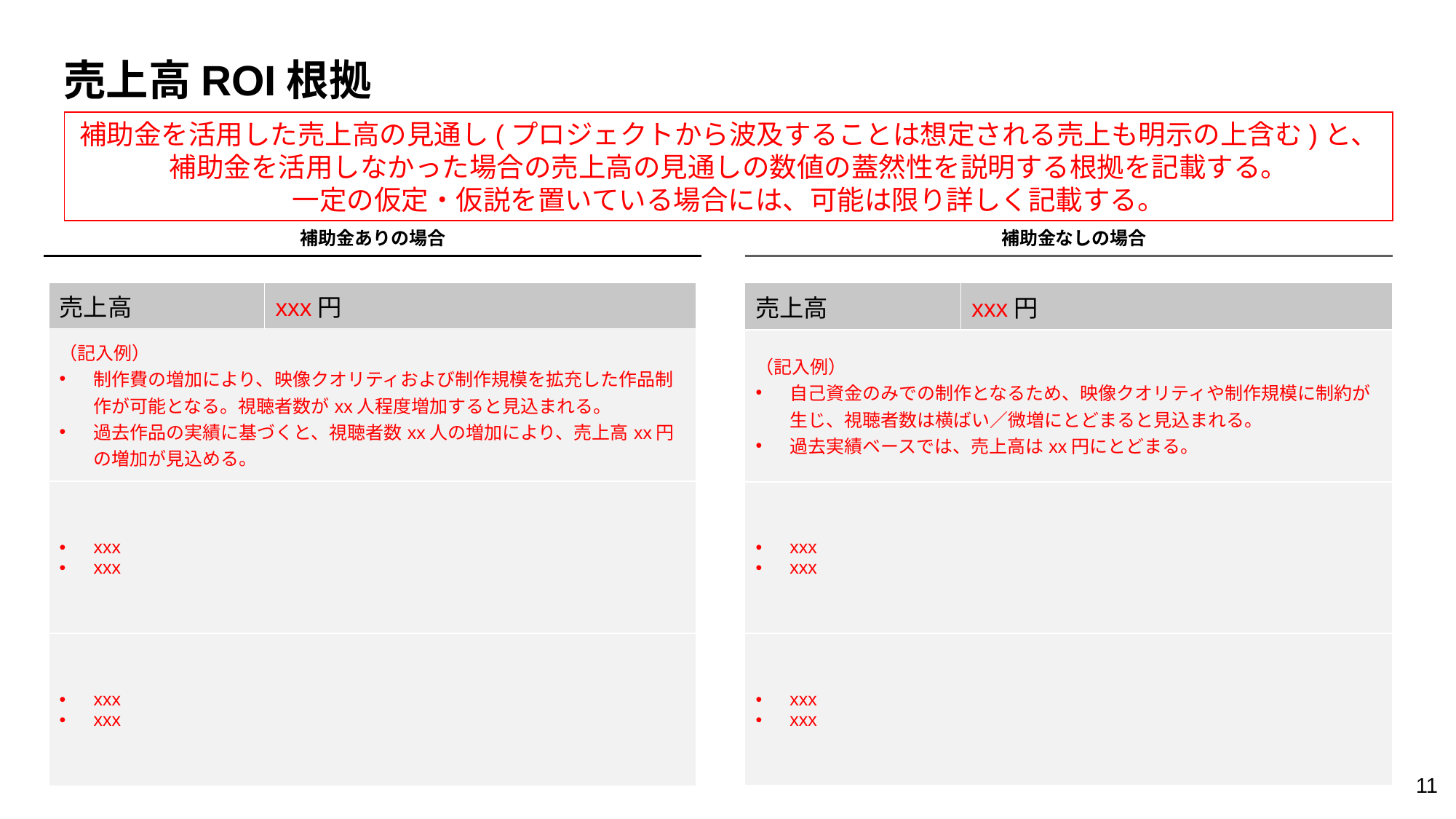

# 売上高ROI根拠
補助金を活用した売上高の見通し(プロジェクトから波及することは想定される売上も明示の上含む)と、
補助金を活用しなかった場合の売上高の見通しの数値の蓋然性を説明する根拠を記載する。
一定の仮定・仮説を置いている場合には、可能は限り詳しく記載する。
補助金ありの場合
補助金なしの場合
| 売上高 | xxx円 |
| --- | --- |
| （記入例） 制作費の増加により、映像クオリティおよび制作規模を拡充した作品制作が可能となる。視聴者数がxx人程度増加すると見込まれる。 過去作品の実績に基づくと、視聴者数xx人の増加により、売上高xx円の増加が見込める。 |  |
| xxx xxx |  |
| xxx xxx |  |
| 売上高 | xxx円 |
| --- | --- |
| （記入例） 自己資金のみでの制作となるため、映像クオリティや制作規模に制約が生じ、視聴者数は横ばい／微増にとどまると見込まれる。 過去実績ベースでは、売上高はxx円にとどまる。 |  |
| xxx xxx |  |
| xxx xxx |  |
11